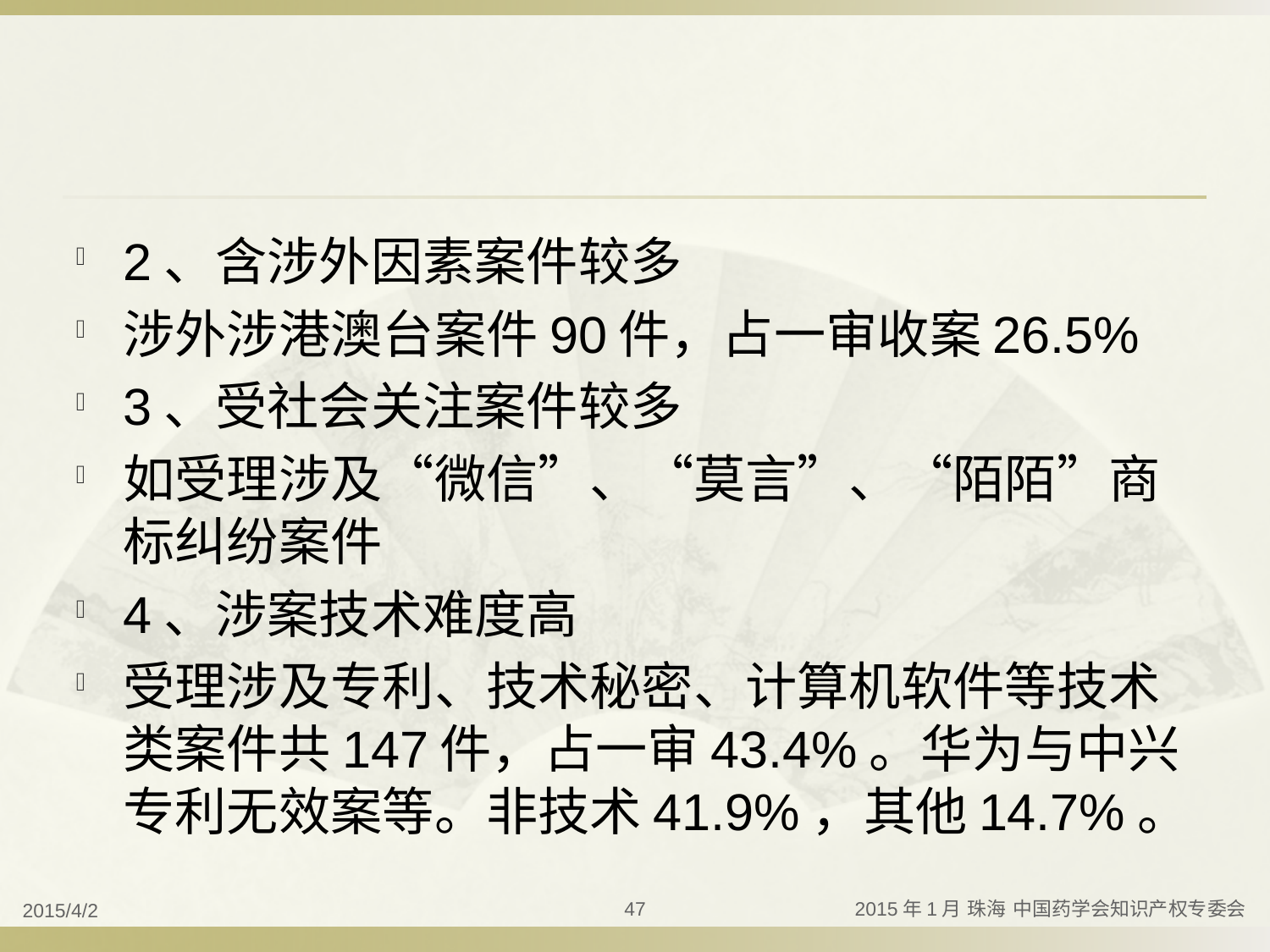

#
2、含涉外因素案件较多
涉外涉港澳台案件90件，占一审收案26.5%
3、受社会关注案件较多
如受理涉及“微信”、“莫言”、“陌陌”商标纠纷案件
4、涉案技术难度高
受理涉及专利、技术秘密、计算机软件等技术类案件共147件，占一审43.4%。华为与中兴专利无效案等。非技术41.9%，其他14.7%。
2015/4/2
47
2015年1月 珠海 中国药学会知识产权专委会